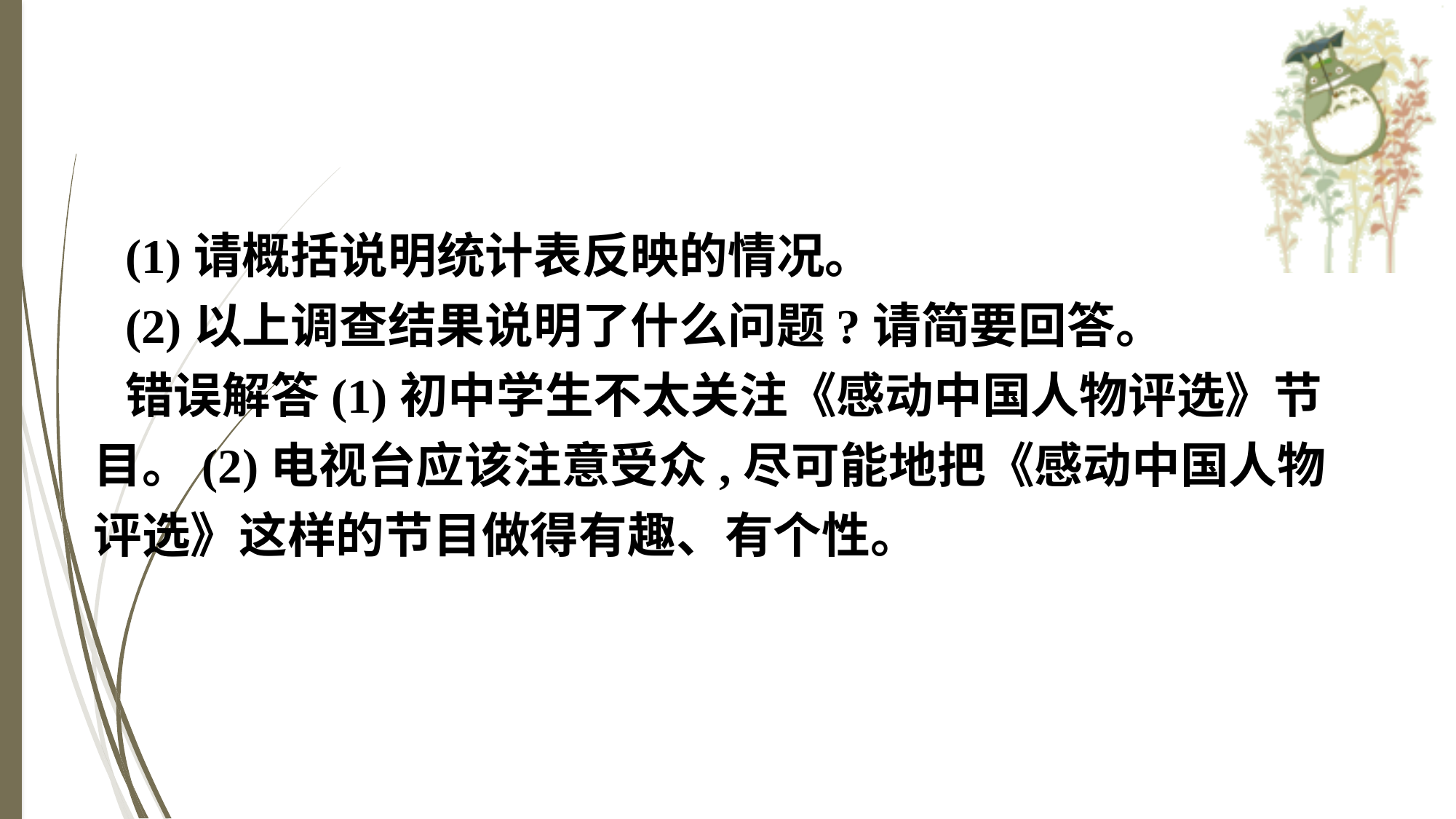

(1)请概括说明统计表反映的情况。
(2)以上调查结果说明了什么问题?请简要回答。
错误解答(1)初中学生不太关注《感动中国人物评选》节目。(2)电视台应该注意受众,尽可能地把《感动中国人物评选》这样的节目做得有趣、有个性。